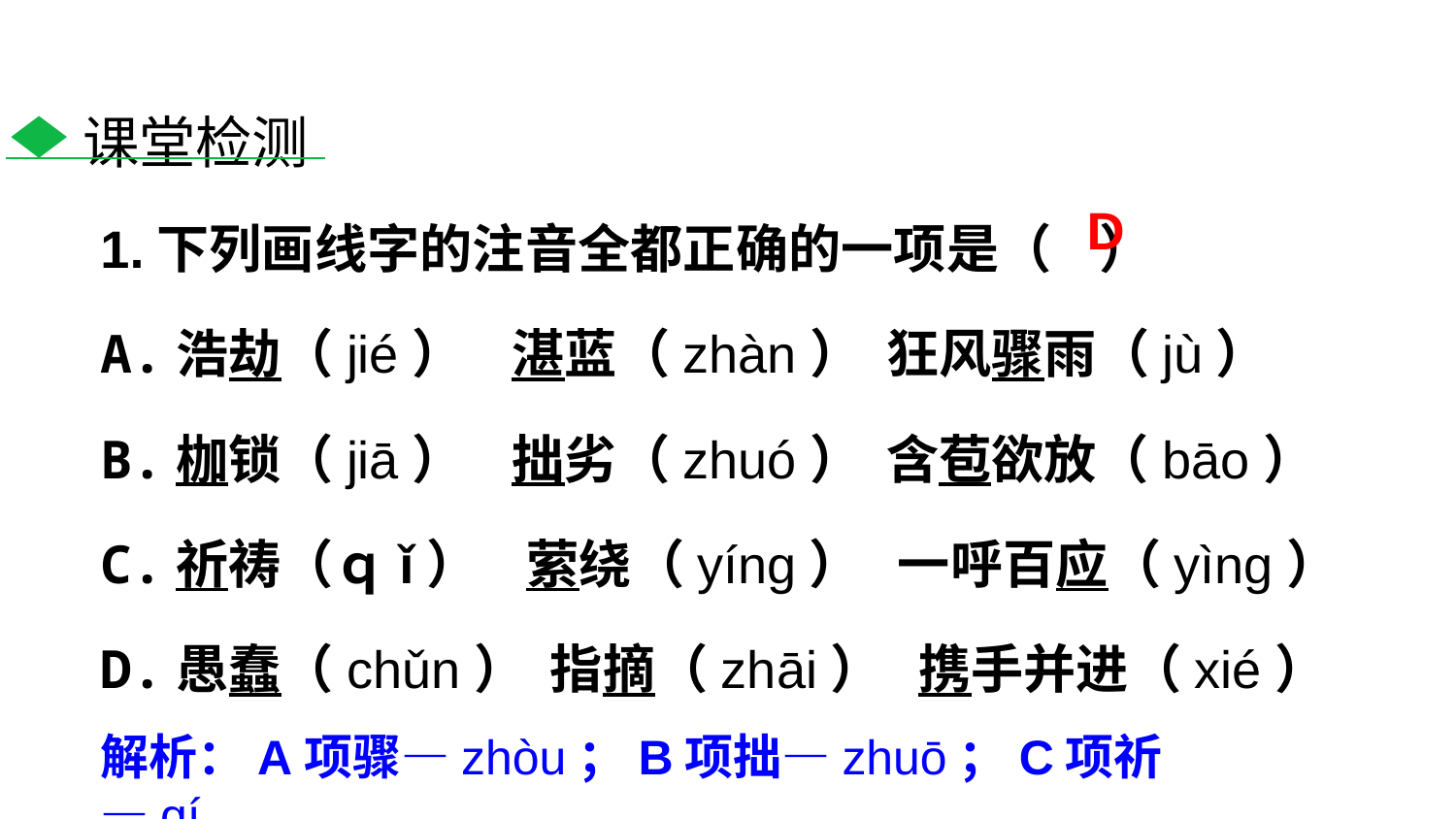

课堂检测

1.下列画线字的注音全都正确的一项是（    ）
A.浩劫（jié）    湛蓝（zhàn）  狂风骤雨（jù）
B.枷锁（jiā）    拙劣（zhuó）  含苞欲放（bāo）
C.祈祷（ｑǐ）    萦绕（yíng）   一呼百应（yìng）
D.愚蠢（chǔn）  指摘（zhāi）   携手并进（xié）

D
解析：A项骤—zhòu；B项拙—zhuō；C项祈—qí。